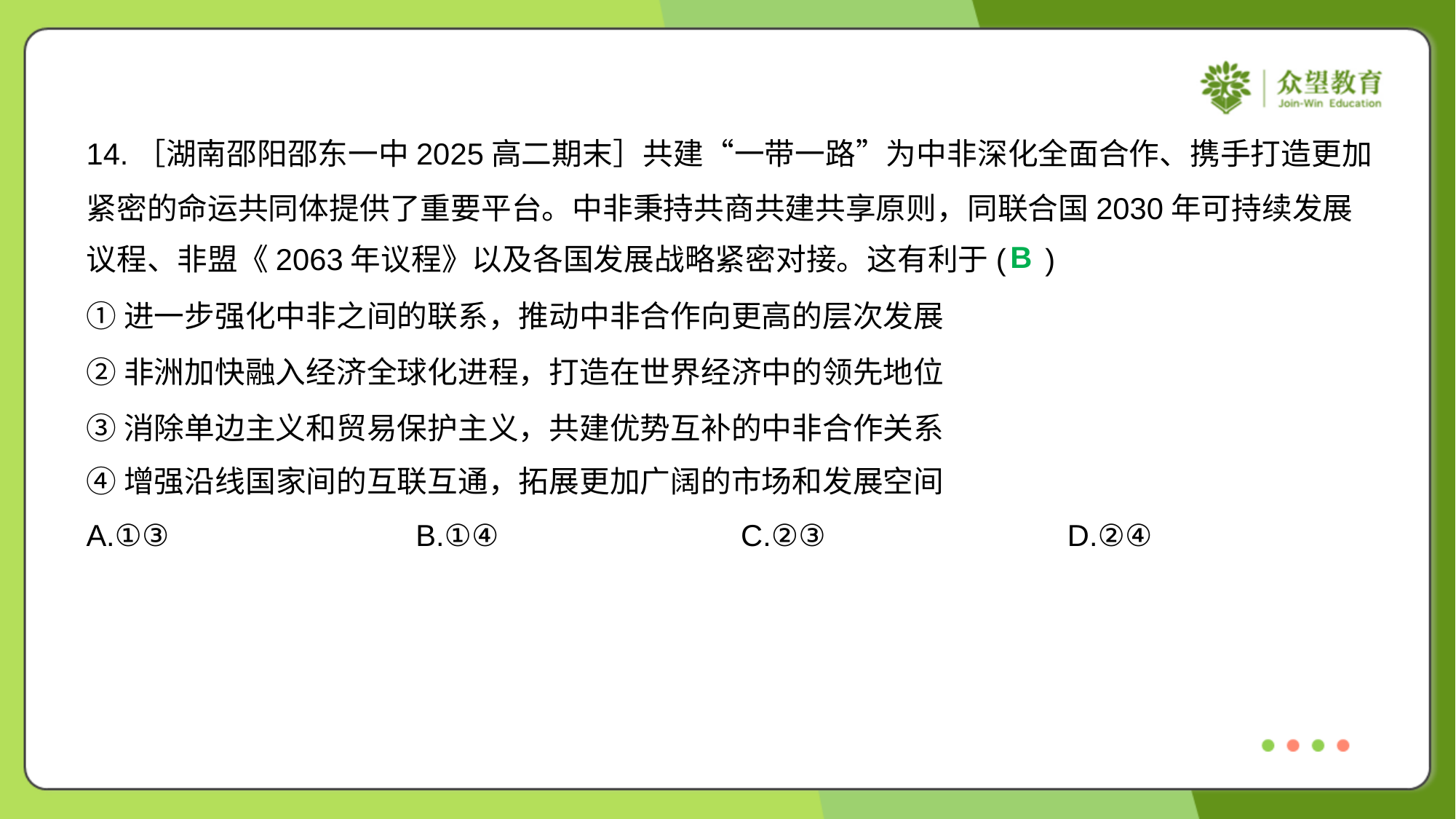

14.［湖南邵阳邵东一中2025高二期末］共建“一带一路”为中非深化全面合作、携手打造更加
紧密的命运共同体提供了重要平台。中非秉持共商共建共享原则，同联合国2030年可持续发展
议程、非盟《2063年议程》以及各国发展战略紧密对接。这有利于(     )
B
①进一步强化中非之间的联系，推动中非合作向更高的层次发展
②非洲加快融入经济全球化进程，打造在世界经济中的领先地位
③消除单边主义和贸易保护主义，共建优势互补的中非合作关系
④增强沿线国家间的互联互通，拓展更加广阔的市场和发展空间
A.①③	B.①④	C.②③	D.②④